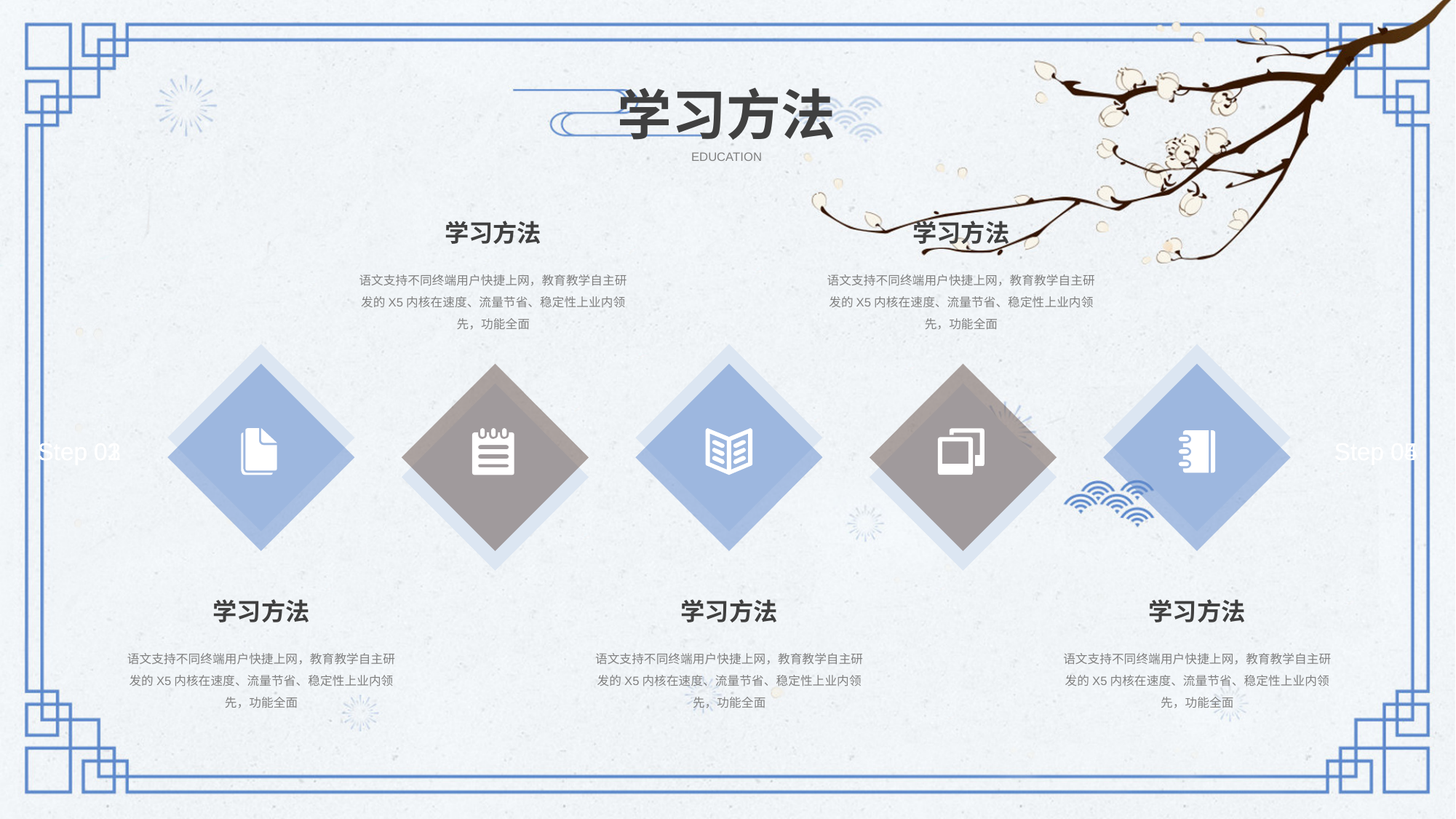

学习方法
EDUCATION
学习方法
学习方法
语文支持不同终端用户快捷上网，教育教学自主研发的X5内核在速度、流量节省、稳定性上业内领先，功能全面
语文支持不同终端用户快捷上网，教育教学自主研发的X5内核在速度、流量节省、稳定性上业内领先，功能全面

Step 01
Step 02
Step 03
Step 05
Step 04
学习方法
学习方法
学习方法
语文支持不同终端用户快捷上网，教育教学自主研发的X5内核在速度、流量节省、稳定性上业内领先，功能全面
语文支持不同终端用户快捷上网，教育教学自主研发的X5内核在速度、流量节省、稳定性上业内领先，功能全面
语文支持不同终端用户快捷上网，教育教学自主研发的X5内核在速度、流量节省、稳定性上业内领先，功能全面